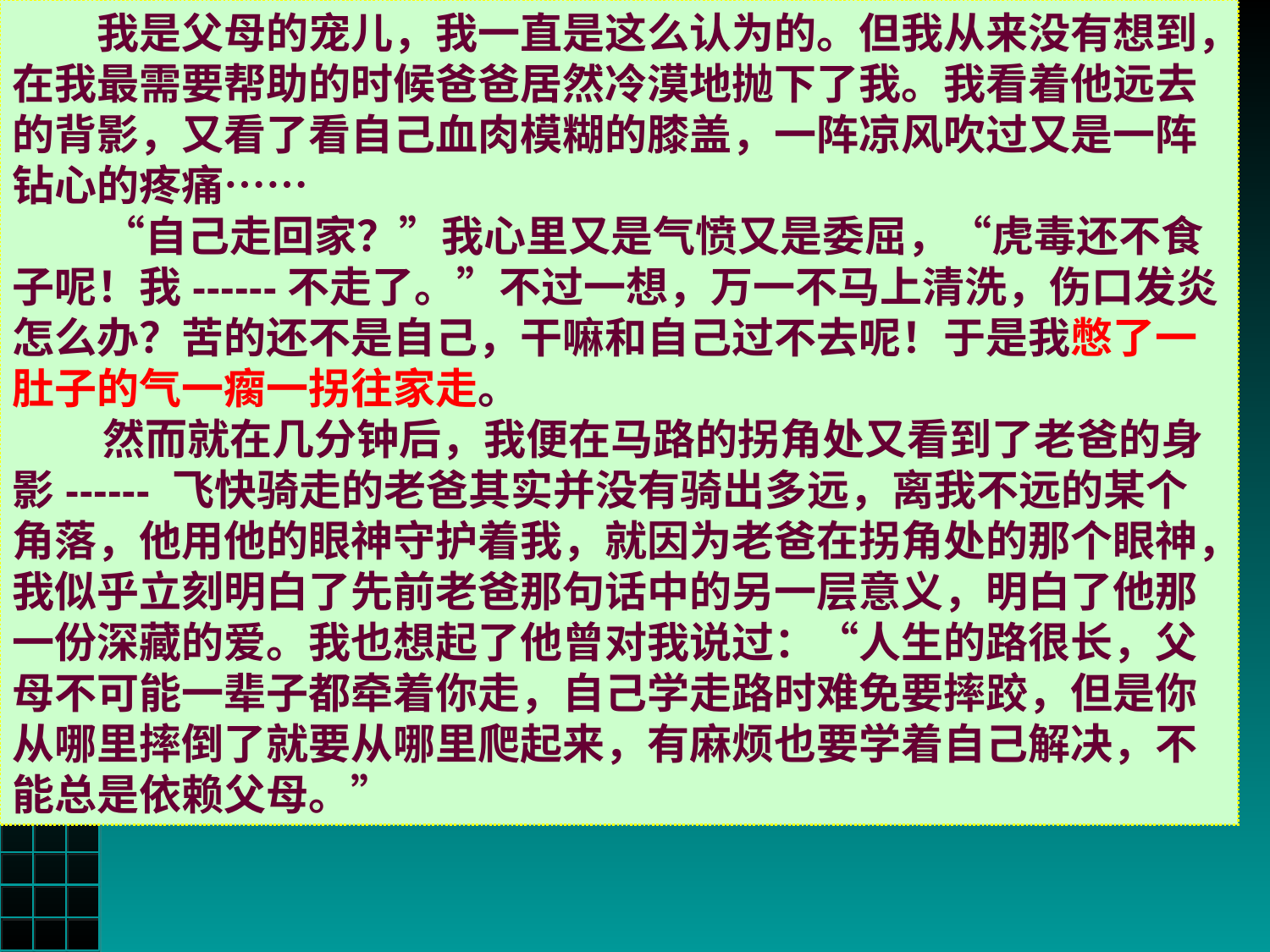

我是父母的宠儿，我一直是这么认为的。但我从来没有想到，在我最需要帮助的时候爸爸居然冷漠地抛下了我。我看着他远去的背影，又看了看自己血肉模糊的膝盖，一阵凉风吹过又是一阵钻心的疼痛……
    　“自己走回家？”我心里又是气愤又是委屈，“虎毒还不食子呢！我------不走了。”不过一想，万一不马上清洗，伤口发炎怎么办？苦的还不是自己，干嘛和自己过不去呢！于是我憋了一肚子的气一瘸一拐往家走。
    　然而就在几分钟后，我便在马路的拐角处又看到了老爸的身影------ 飞快骑走的老爸其实并没有骑出多远，离我不远的某个角落，他用他的眼神守护着我，就因为老爸在拐角处的那个眼神，我似乎立刻明白了先前老爸那句话中的另一层意义，明白了他那一份深藏的爱。我也想起了他曾对我说过：“人生的路很长，父母不可能一辈子都牵着你走，自己学走路时难免要摔跤，但是你从哪里摔倒了就要从哪里爬起来，有麻烦也要学着自己解决，不能总是依赖父母。”